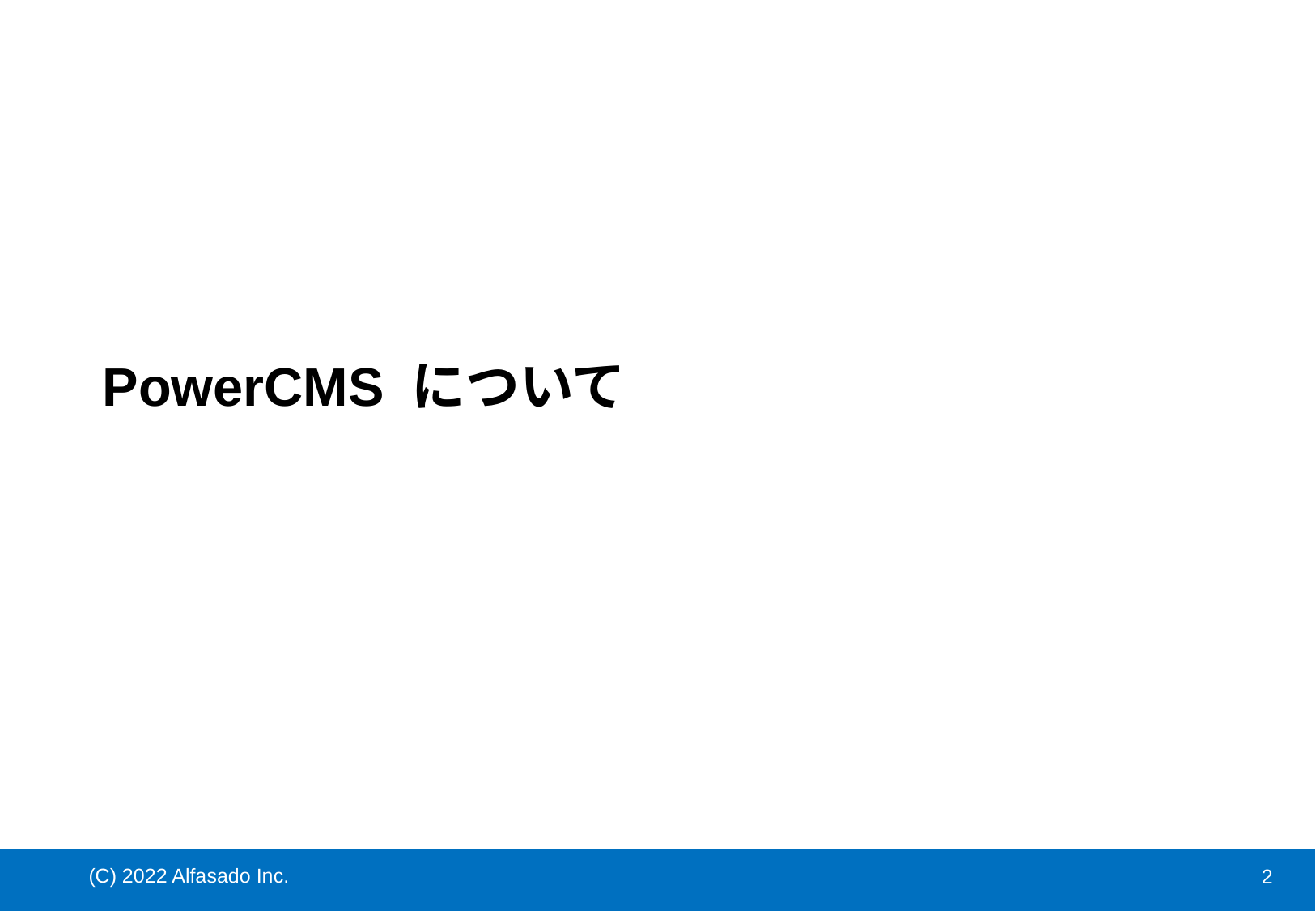

# PowerCMS について
(C) 2022 Alfasado Inc.
2